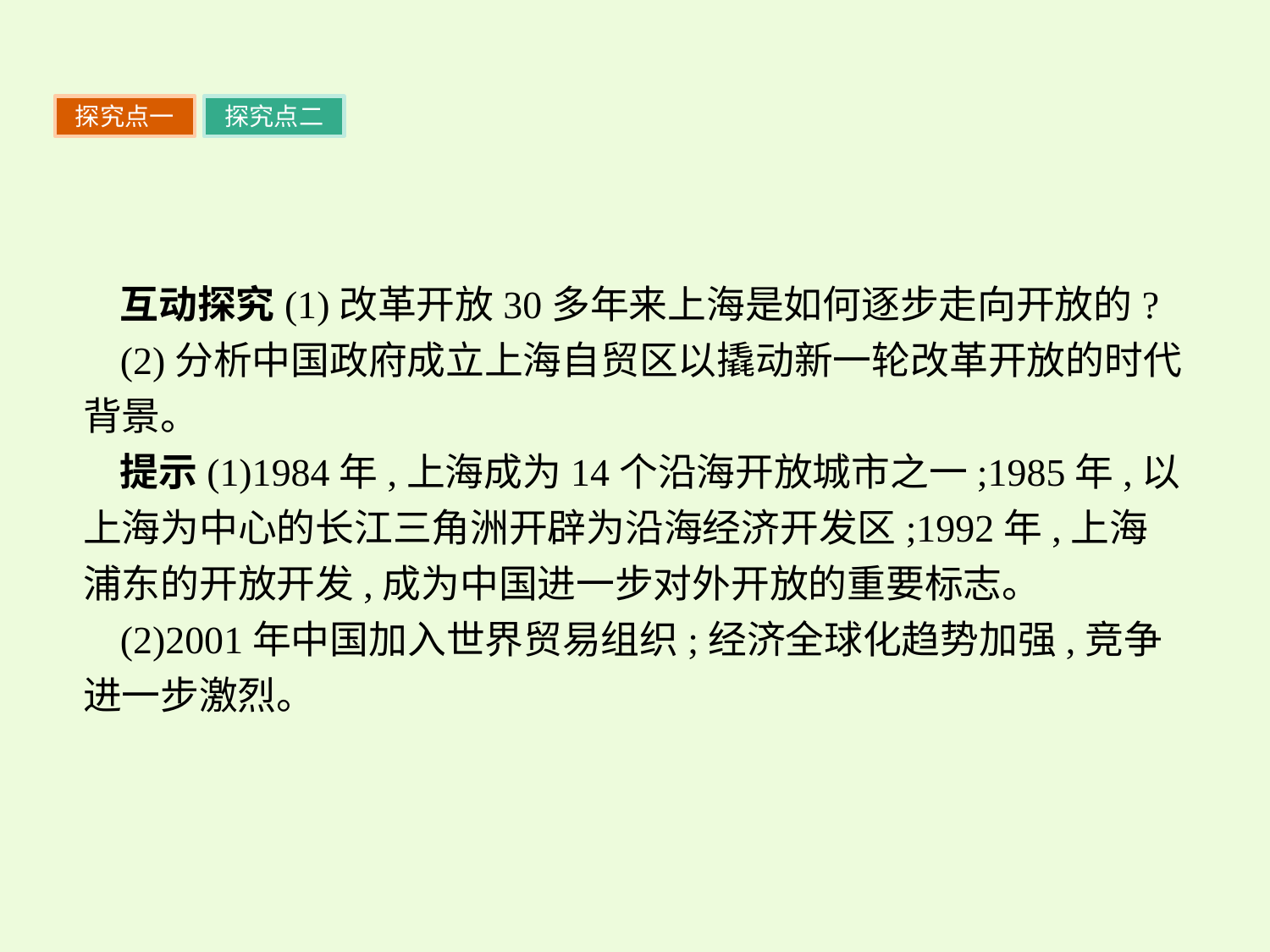

探究点一
探究点二
互动探究(1)改革开放30多年来上海是如何逐步走向开放的?
(2)分析中国政府成立上海自贸区以撬动新一轮改革开放的时代背景。
提示(1)1984年,上海成为14个沿海开放城市之一;1985年,以上海为中心的长江三角洲开辟为沿海经济开发区;1992年,上海浦东的开放开发,成为中国进一步对外开放的重要标志。
(2)2001年中国加入世界贸易组织;经济全球化趋势加强,竞争进一步激烈。